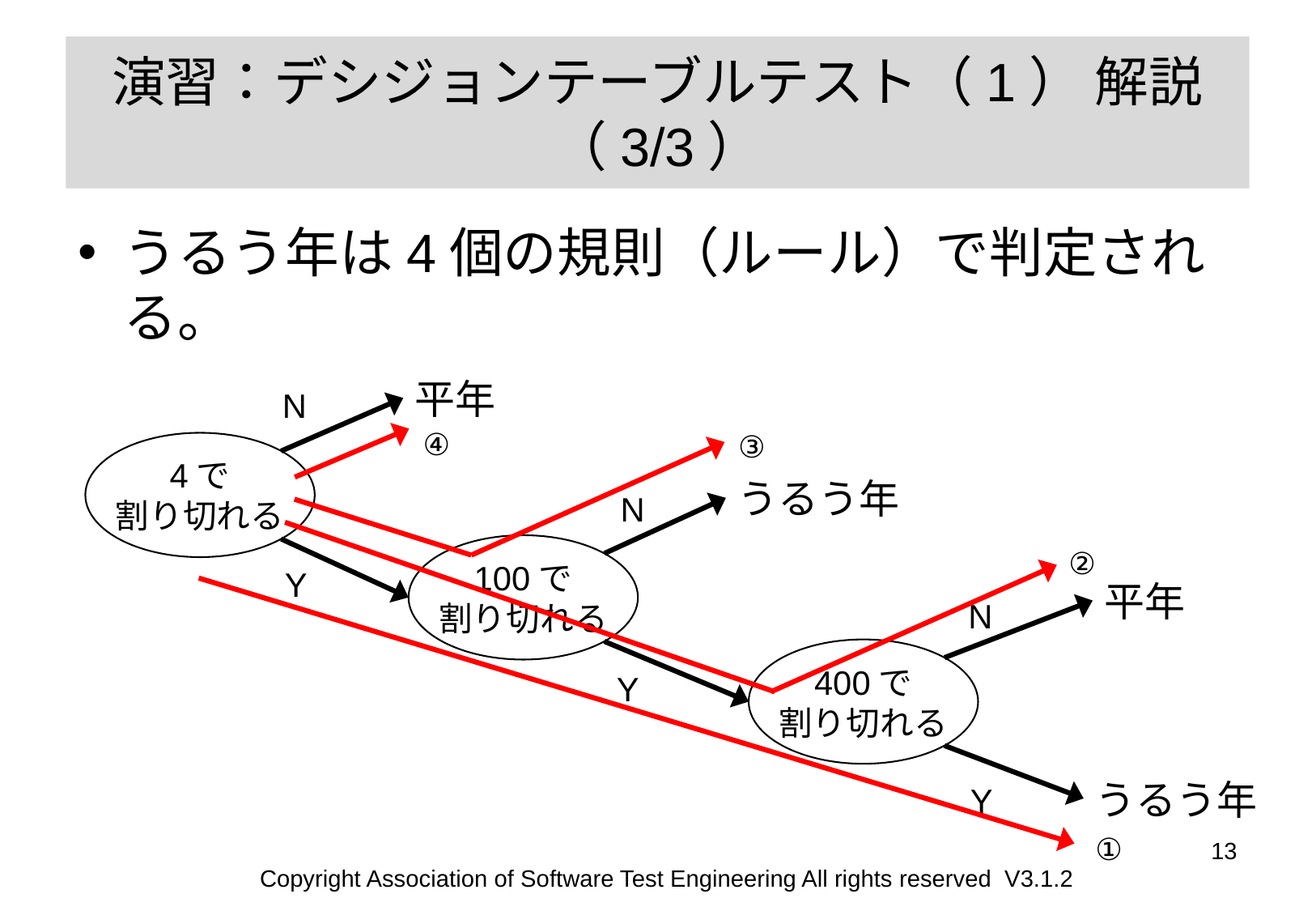

# 演習：デシジョンテーブルテスト（1） 解説 （3/3）
うるう年は4個の規則（ルール）で判定される。
平年
N
④
③
4で
割り切れる
うるう年
N
100で
割り切れる
②
Y
平年
N
400で
割り切れる
Y
うるう年
Y
①
13
Copyright Association of Software Test Engineering All rights reserved  V3.1.2